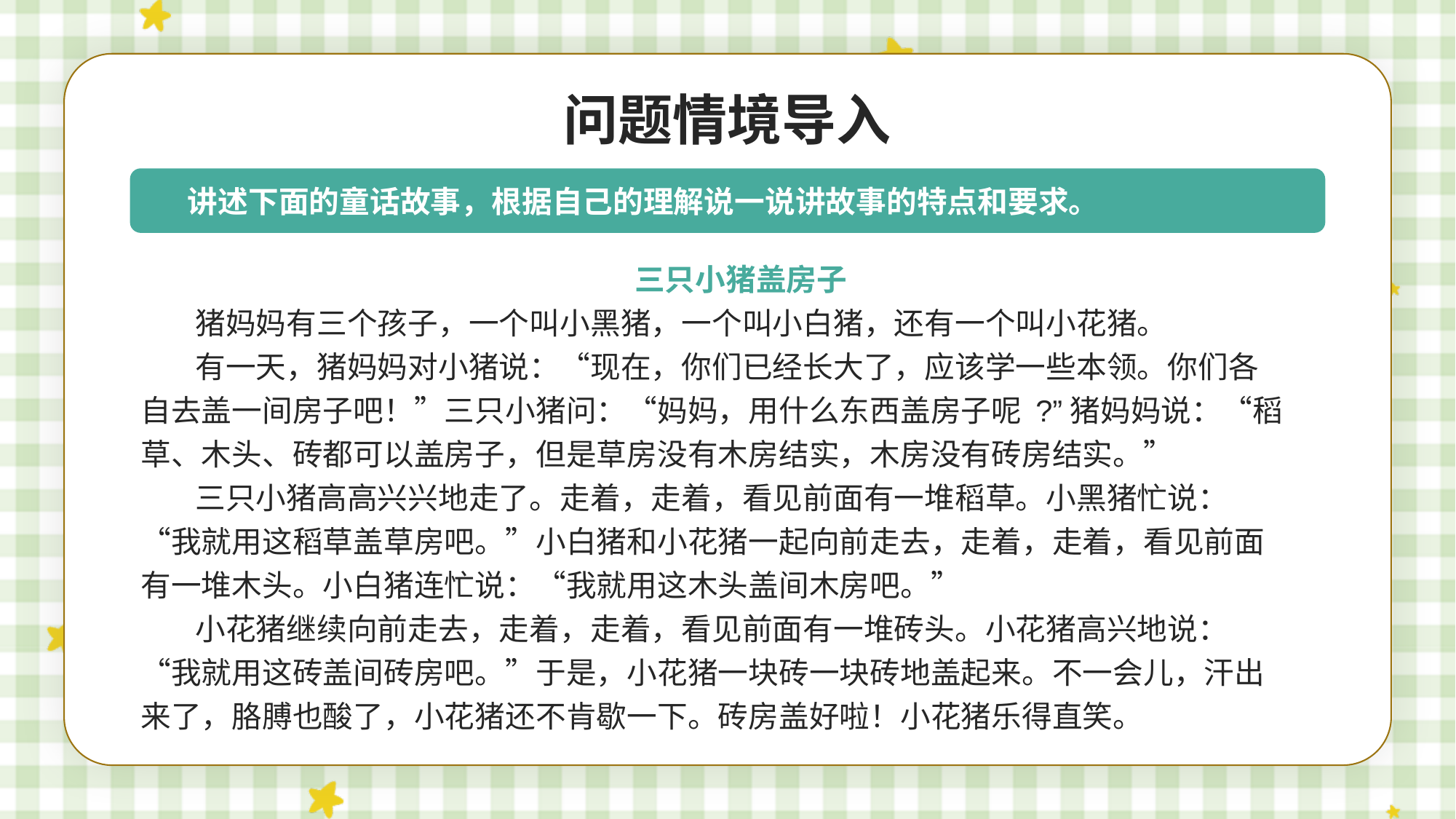

问题情境导入
讲述下面的童话故事，根据自己的理解说一说讲故事的特点和要求。
三只小猪盖房子
猪妈妈有三个孩子，一个叫小黑猪，一个叫小白猪，还有一个叫小花猪。
有一天，猪妈妈对小猪说：“现在，你们已经长大了，应该学一些本领。你们各自去盖一间房子吧！”三只小猪问：“妈妈，用什么东西盖房子呢 ?”猪妈妈说：“稻草、木头、砖都可以盖房子，但是草房没有木房结实，木房没有砖房结实。”
三只小猪高高兴兴地走了。走着，走着，看见前面有一堆稻草。小黑猪忙说：“我就用这稻草盖草房吧。”小白猪和小花猪一起向前走去，走着，走着，看见前面有一堆木头。小白猪连忙说：“我就用这木头盖间木房吧。”
小花猪继续向前走去，走着，走着，看见前面有一堆砖头。小花猪高兴地说：“我就用这砖盖间砖房吧。”于是，小花猪一块砖一块砖地盖起来。不一会儿，汗出来了，胳膊也酸了，小花猪还不肯歇一下。砖房盖好啦！小花猪乐得直笑。